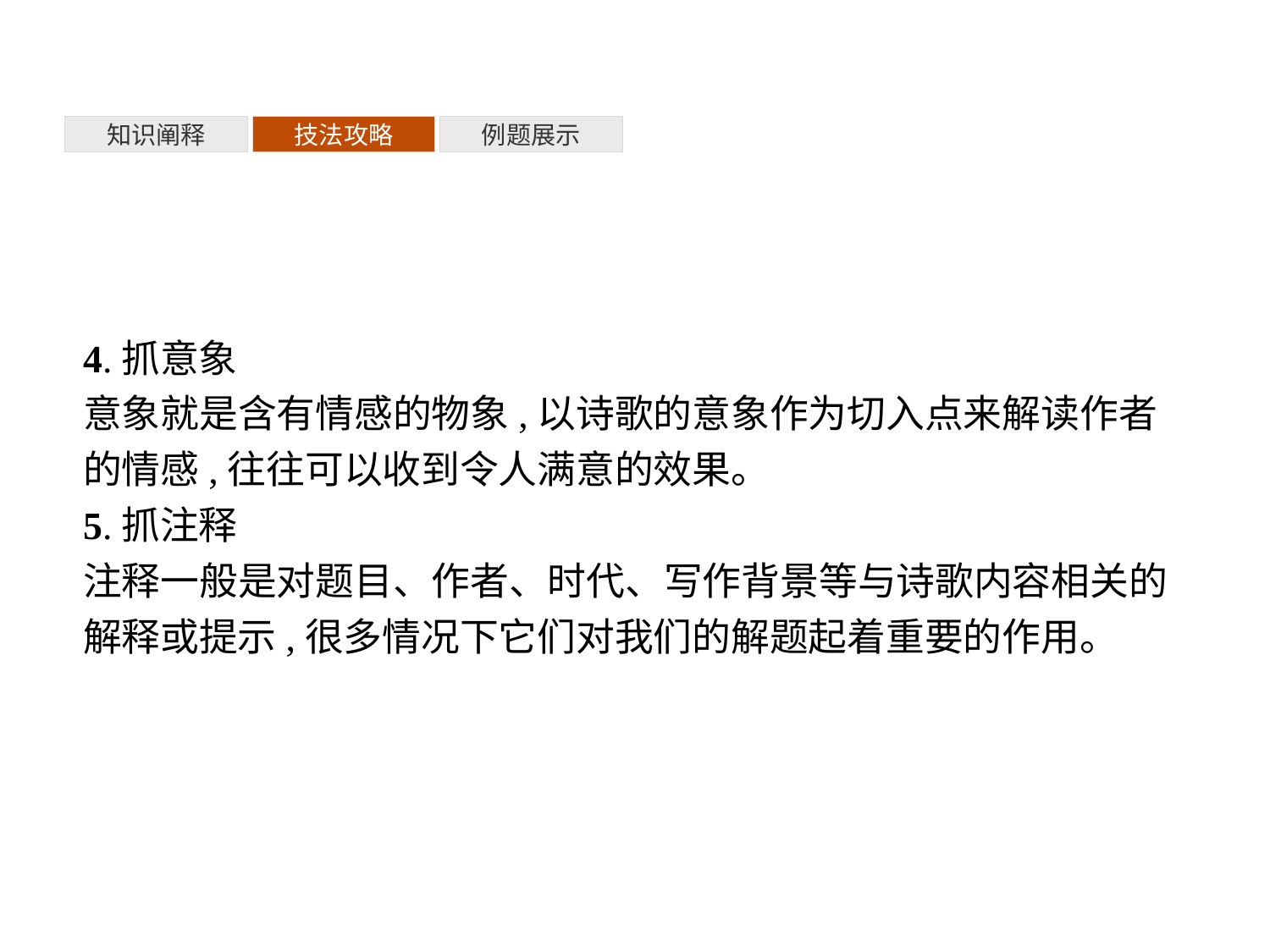

知识阐释
技法攻略
例题展示
4.抓意象
意象就是含有情感的物象,以诗歌的意象作为切入点来解读作者的情感,往往可以收到令人满意的效果。
5.抓注释
注释一般是对题目、作者、时代、写作背景等与诗歌内容相关的解释或提示,很多情况下它们对我们的解题起着重要的作用。